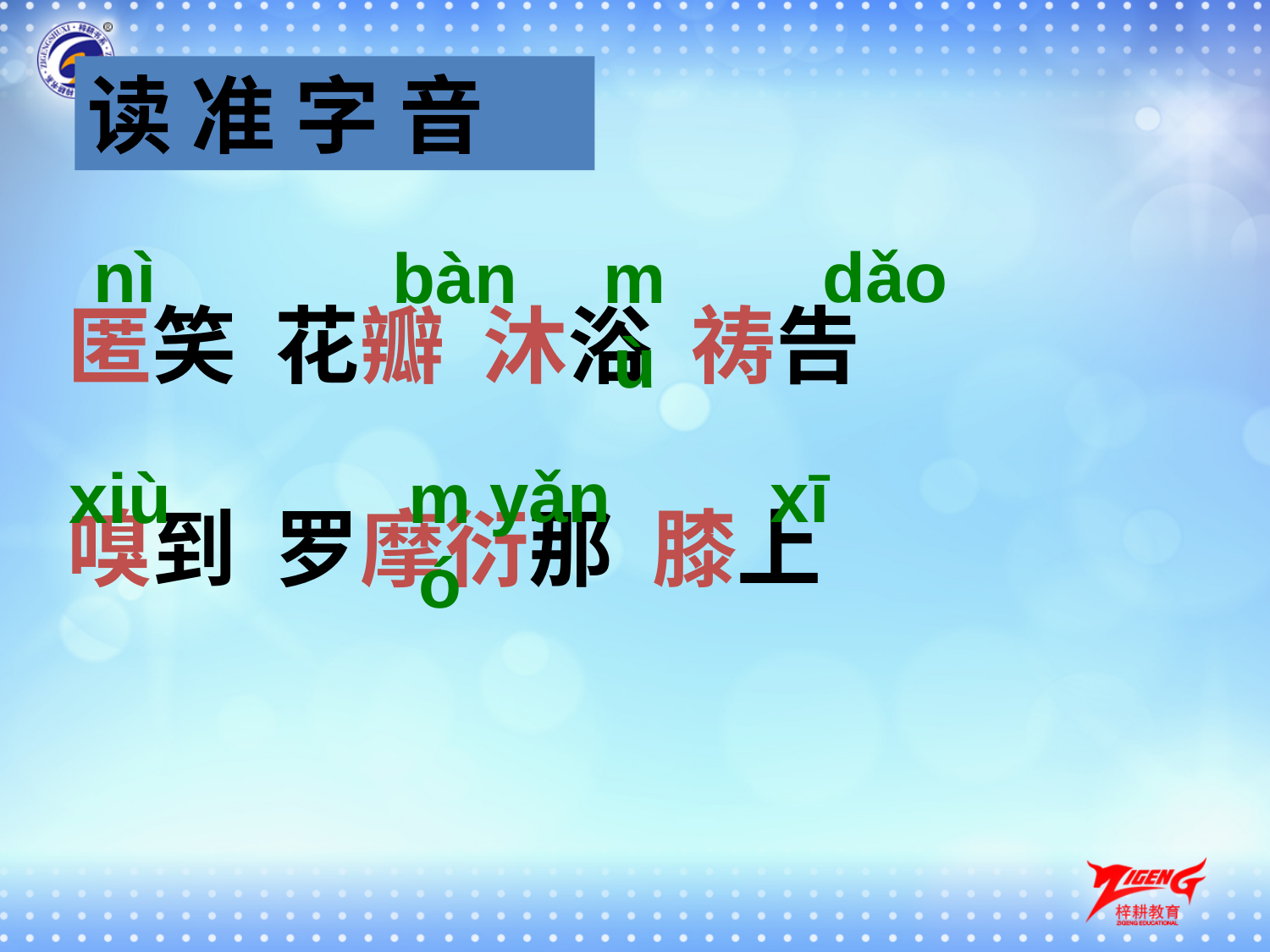

读 准 字 音
nì
dǎo
bàn
mù
匿笑  花瓣  沐浴  祷告
嗅到  罗摩衍那  膝上
yǎn
xī
xiù
mó